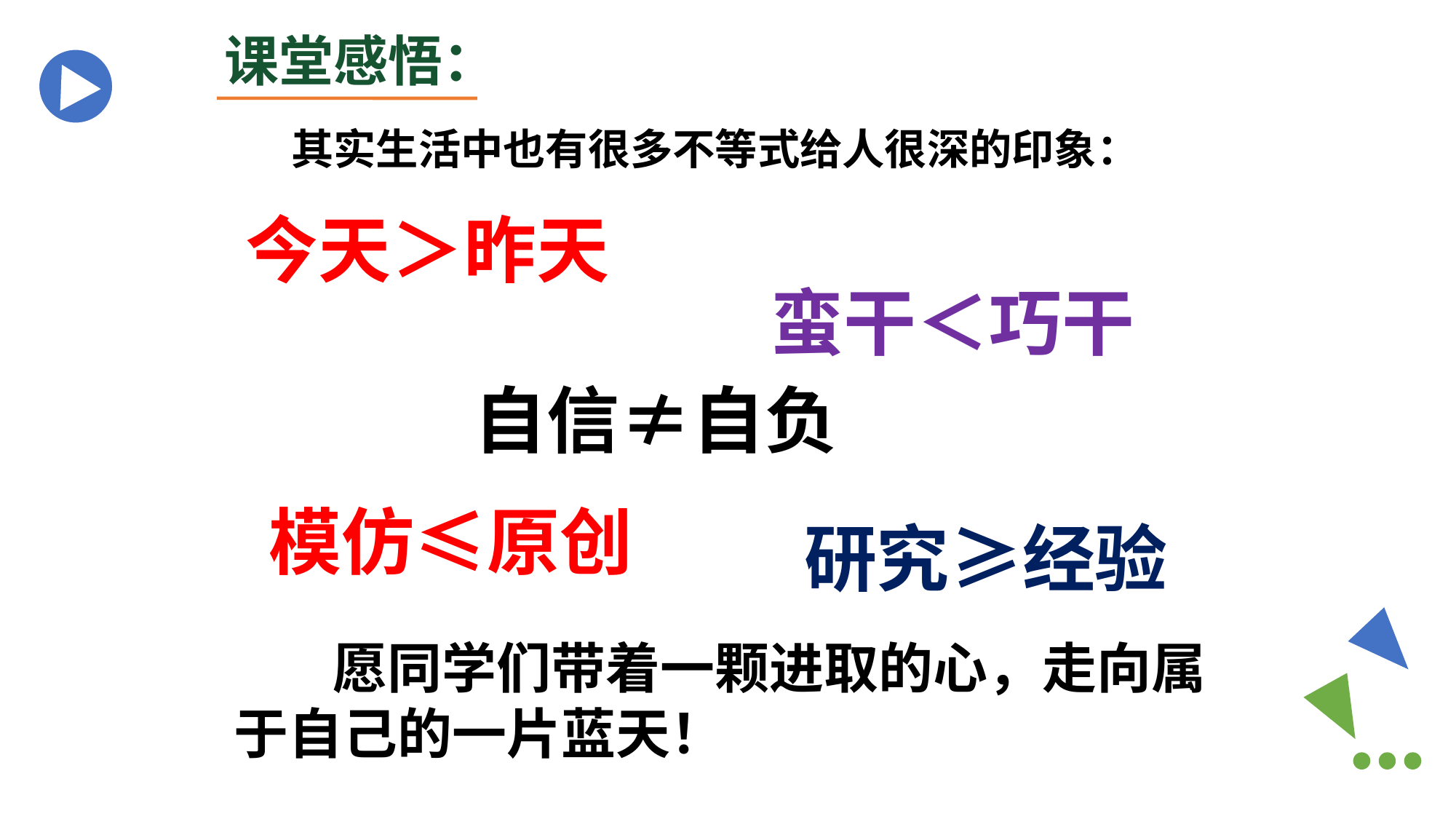

课堂感悟：

其实生活中也有很多不等式给人很深的印象：
今天＞昨天
蛮干＜巧干
自信≠自负
模仿≤原创
研究≥经验
       愿同学们带着一颗进取的心，走向属于自己的一片蓝天！